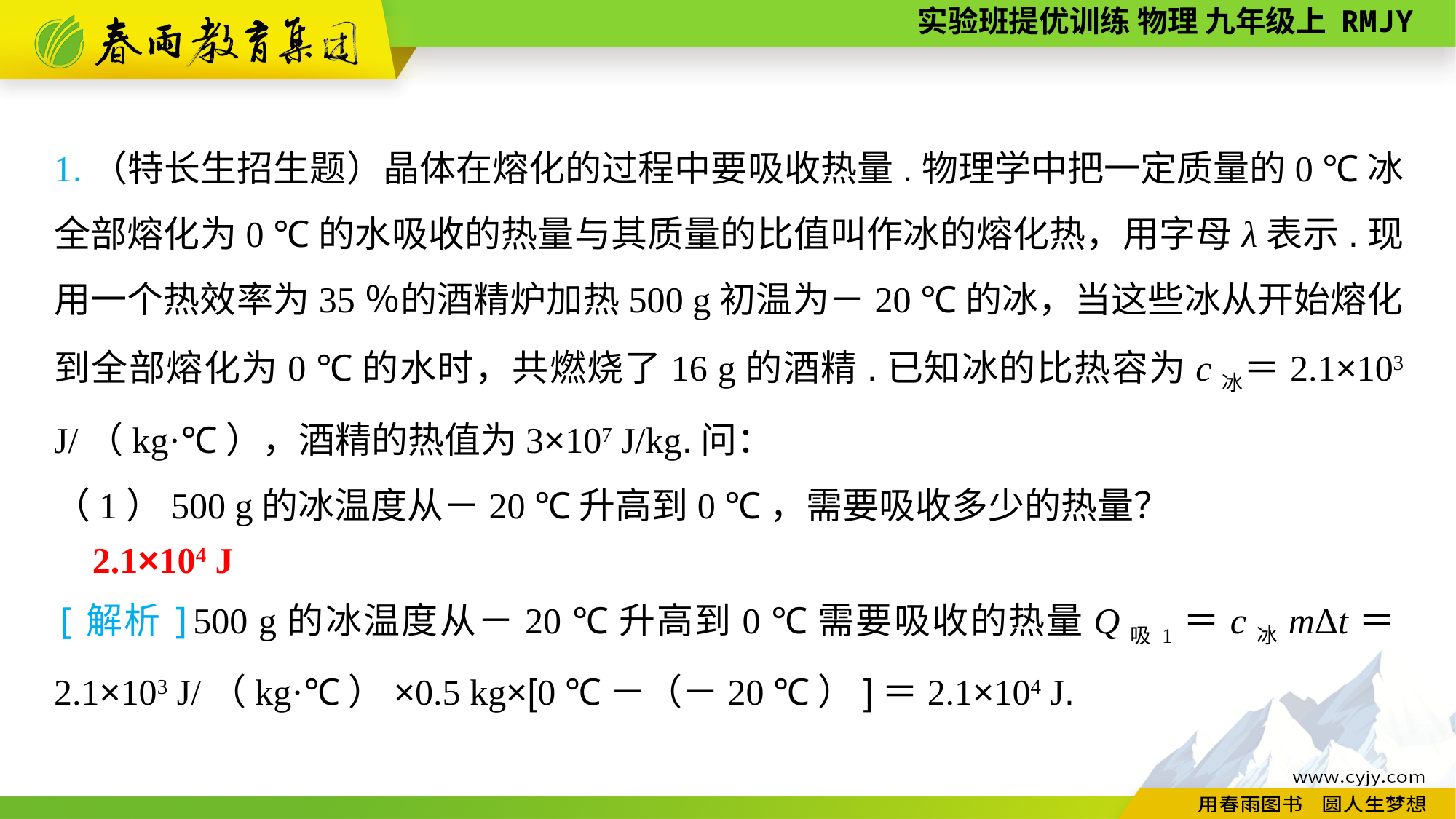

1.（特长生招生题）晶体在熔化的过程中要吸收热量.物理学中把一定质量的0 ℃冰全部熔化为0 ℃的水吸收的热量与其质量的比值叫作冰的熔化热，用字母λ表示.现用一个热效率为35％的酒精炉加热500 g初温为－20 ℃的冰，当这些冰从开始熔化到全部熔化为0 ℃的水时，共燃烧了16 g的酒精.已知冰的比热容为c冰＝2.1×103 J/（kg·℃），酒精的热值为3×107 J/kg.问：
（1）500 g的冰温度从－20 ℃升高到0 ℃，需要吸收多少的热量？
2.1×104 J
[解析]500 g的冰温度从－20 ℃升高到0 ℃需要吸收的热量Q吸1＝c冰mΔt＝2.1×103 J/（kg·℃）×0.5 kg×[0 ℃－（－20 ℃）]＝2.1×104 J.